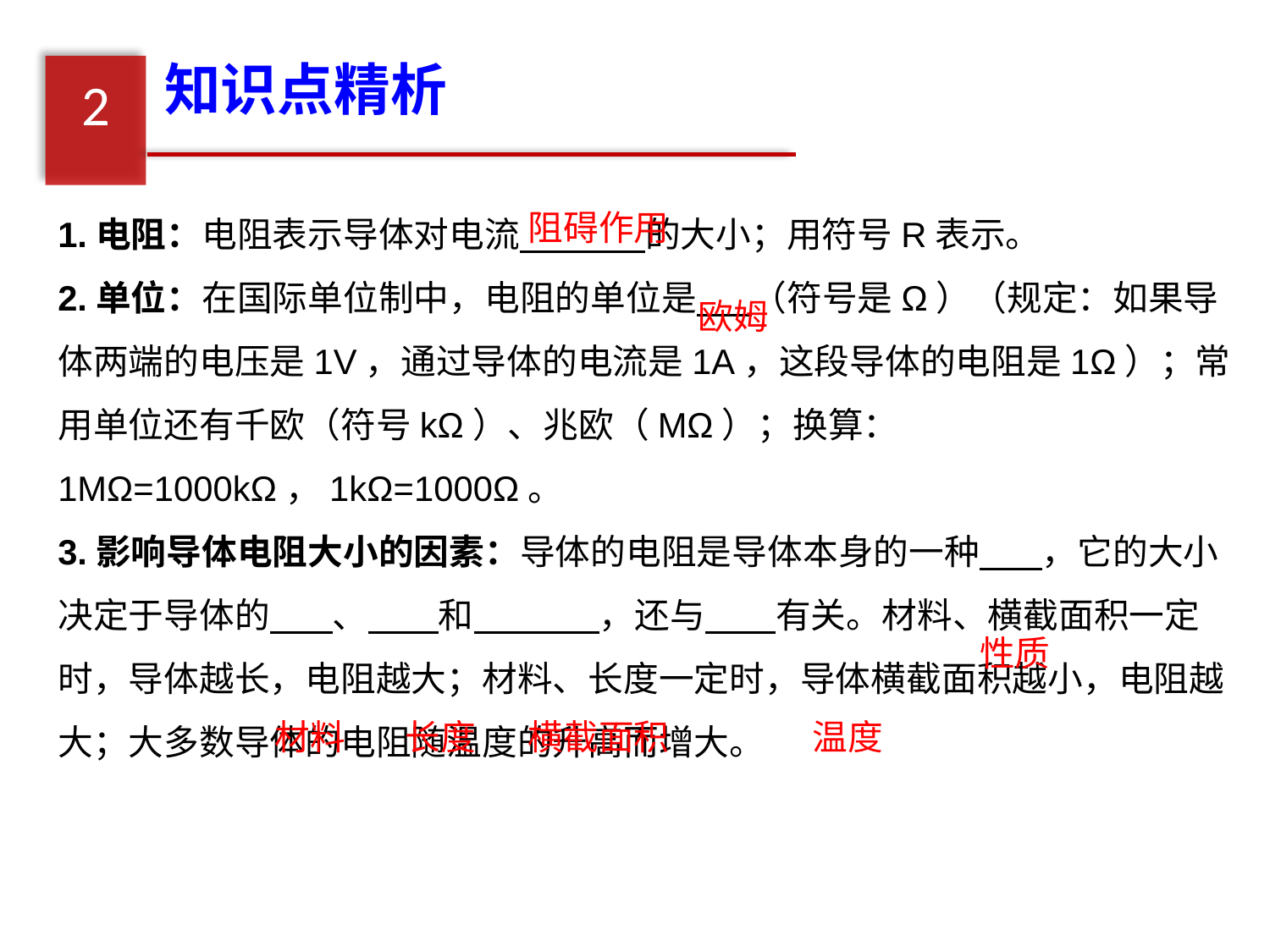

知识点精析

2
1.电阻：电阻表示导体对电流                的大小；用符号R表示。
2.单位：在国际单位制中，电阻的单位是       （符号是Ω）（规定：如果导体两端的电压是1V，通过导体的电流是1A，这段导体的电阻是1Ω）；常用单位还有千欧（符号kΩ）、兆欧（MΩ）；换算：1MΩ=1000kΩ，1kΩ=1000Ω。
3.影响导体电阻大小的因素：导体的电阻是导体本身的一种        ，它的大小决定于导体的        、         和                ，还与         有关。材料、横截面积一定时，导体越长，电阻越大；材料、长度一定时，导体横截面积越小，电阻越大；大多数导体的电阻随温度的升高而增大。
阻碍作用
欧姆
性质
材料
长度
横截面积
温度